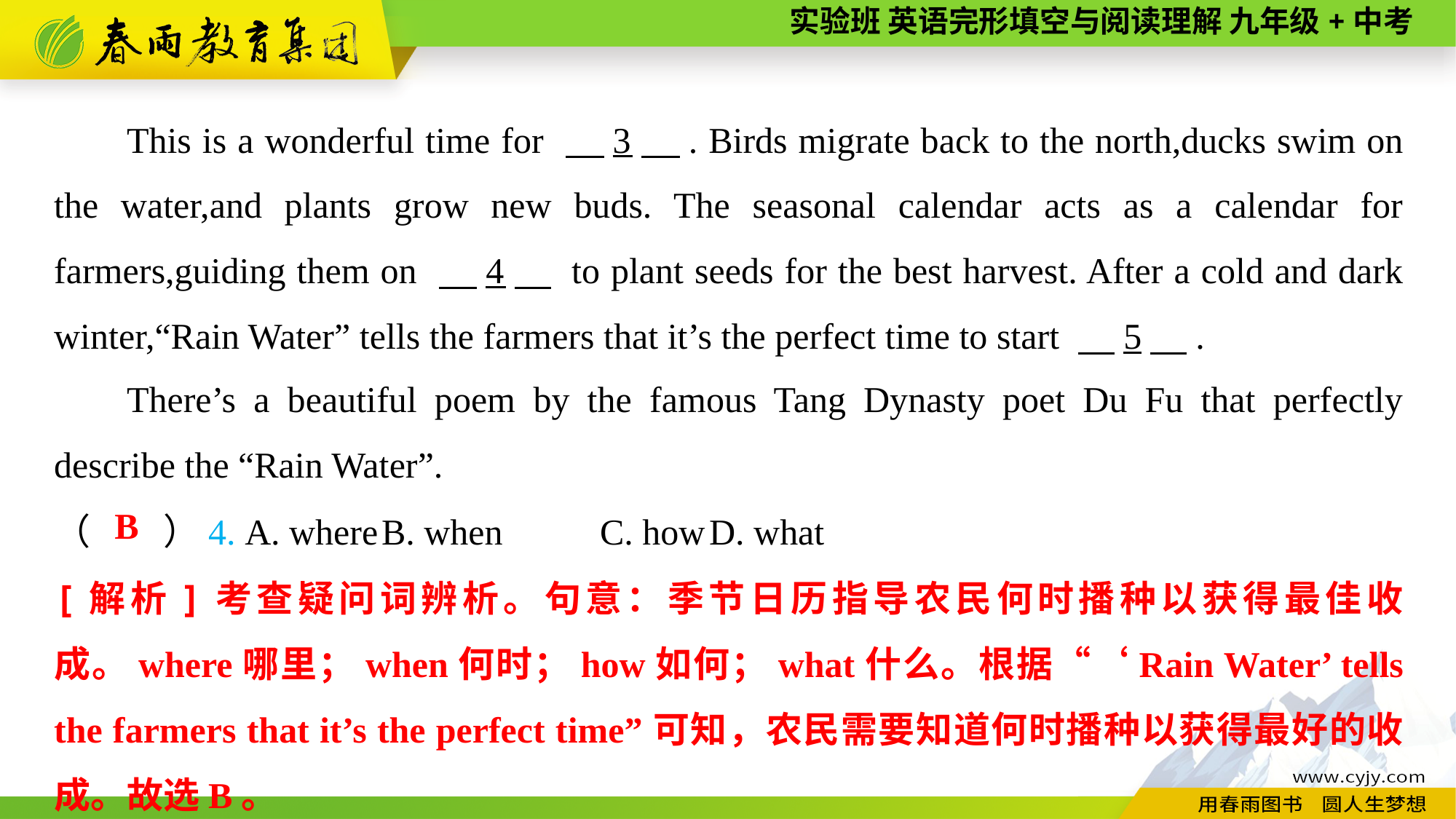

This is a wonderful time for 　3　. Birds migrate back to the north,ducks swim on the water,and plants grow new buds. The seasonal calendar acts as a calendar for farmers,guiding them on 　4　 to plant seeds for the best harvest. After a cold and dark winter,“Rain Water” tells the farmers that it’s the perfect time to start 　5　.
There’s a beautiful poem by the famous Tang Dynasty poet Du Fu that perfectly describe the “Rain Water”.
（　　）4. A. where	B. when	C. how	D. what
B
[解析]考查疑问词辨析。句意：季节日历指导农民何时播种以获得最佳收成。where哪里；when何时；how如何；what什么。根据“‘Rain Water’ tells the farmers that it’s the perfect time”可知，农民需要知道何时播种以获得最好的收成。故选B。